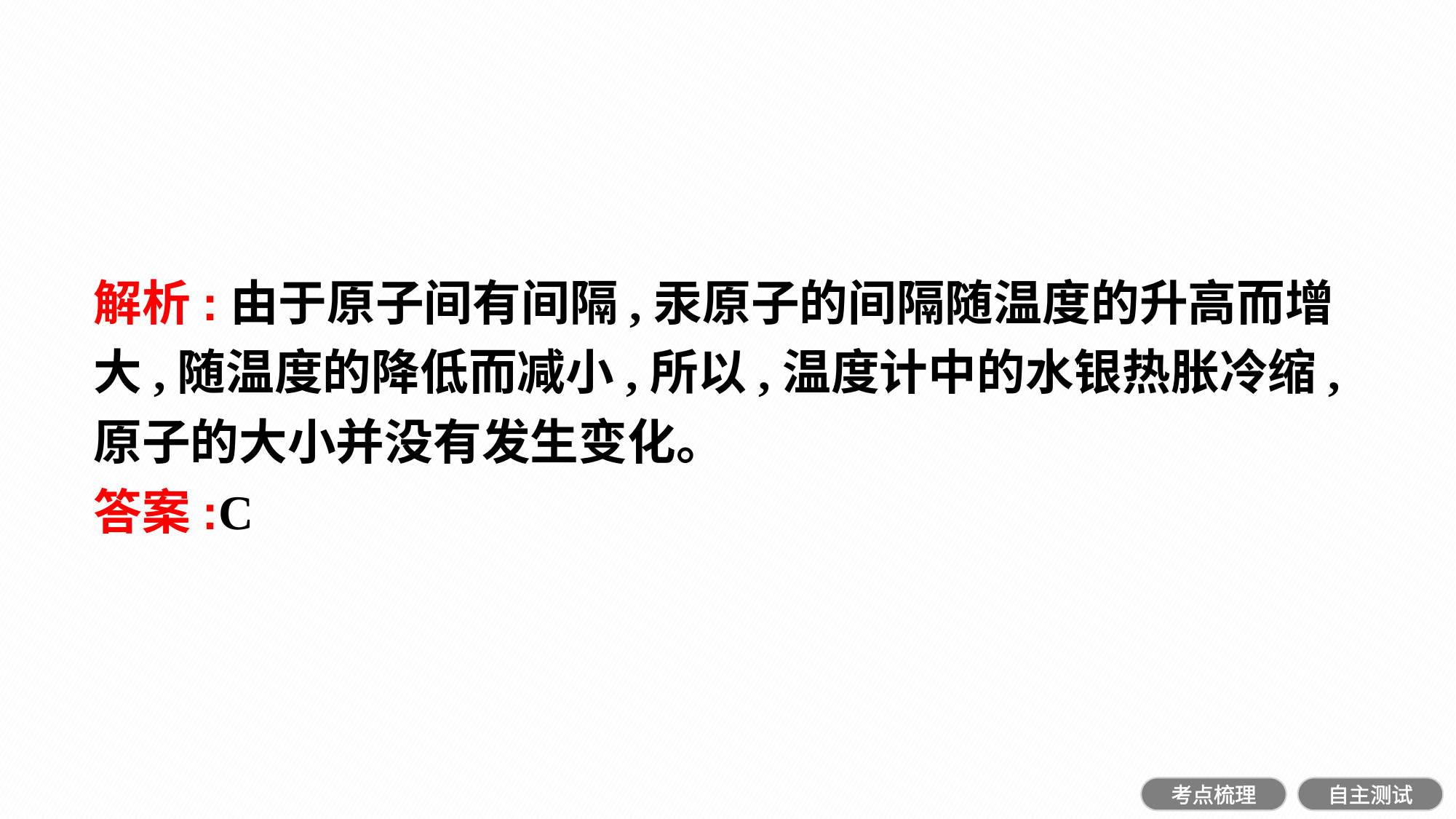

解析:由于原子间有间隔,汞原子的间隔随温度的升高而增大,随温度的降低而减小,所以,温度计中的水银热胀冷缩,原子的大小并没有发生变化。
答案:C